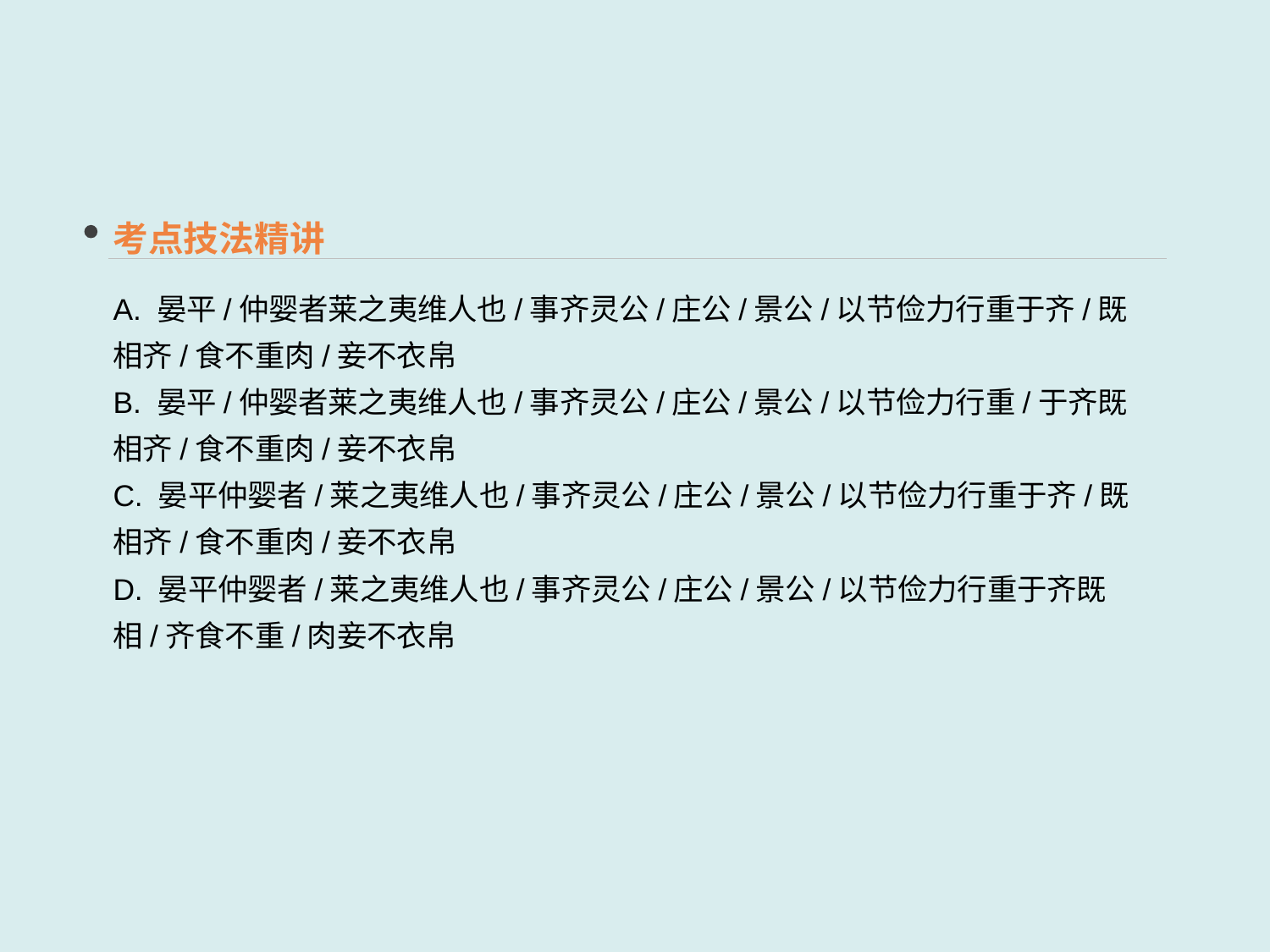

考点技法精讲

A. 晏平/仲婴者莱之夷维人也/事齐灵公/庄公/景公/以节俭力行重于齐/既相齐/食不重肉/妾不衣帛
B. 晏平/仲婴者莱之夷维人也/事齐灵公/庄公/景公/以节俭力行重/于齐既相齐/食不重肉/妾不衣帛
C. 晏平仲婴者/莱之夷维人也/事齐灵公/庄公/景公/以节俭力行重于齐/既相齐/食不重肉/妾不衣帛
D. 晏平仲婴者/莱之夷维人也/事齐灵公/庄公/景公/以节俭力行重于齐既相/齐食不重/肉妾不衣帛